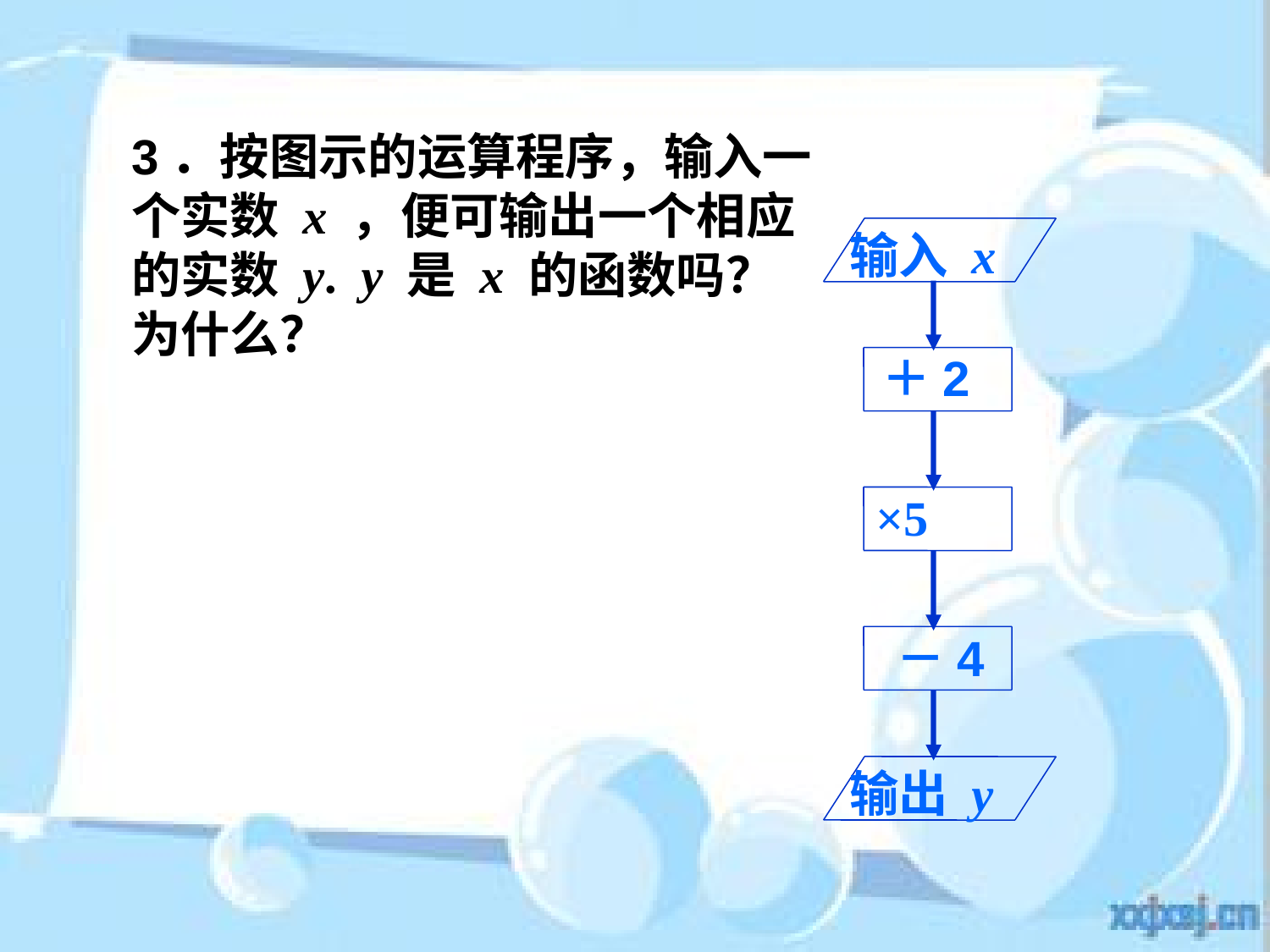

3．按图示的运算程序，输入一个实数 x ，便可输出一个相应的实数 y.  y 是 x 的函数吗？为什么？

输入 x

＋2

×5

－4

输出 y